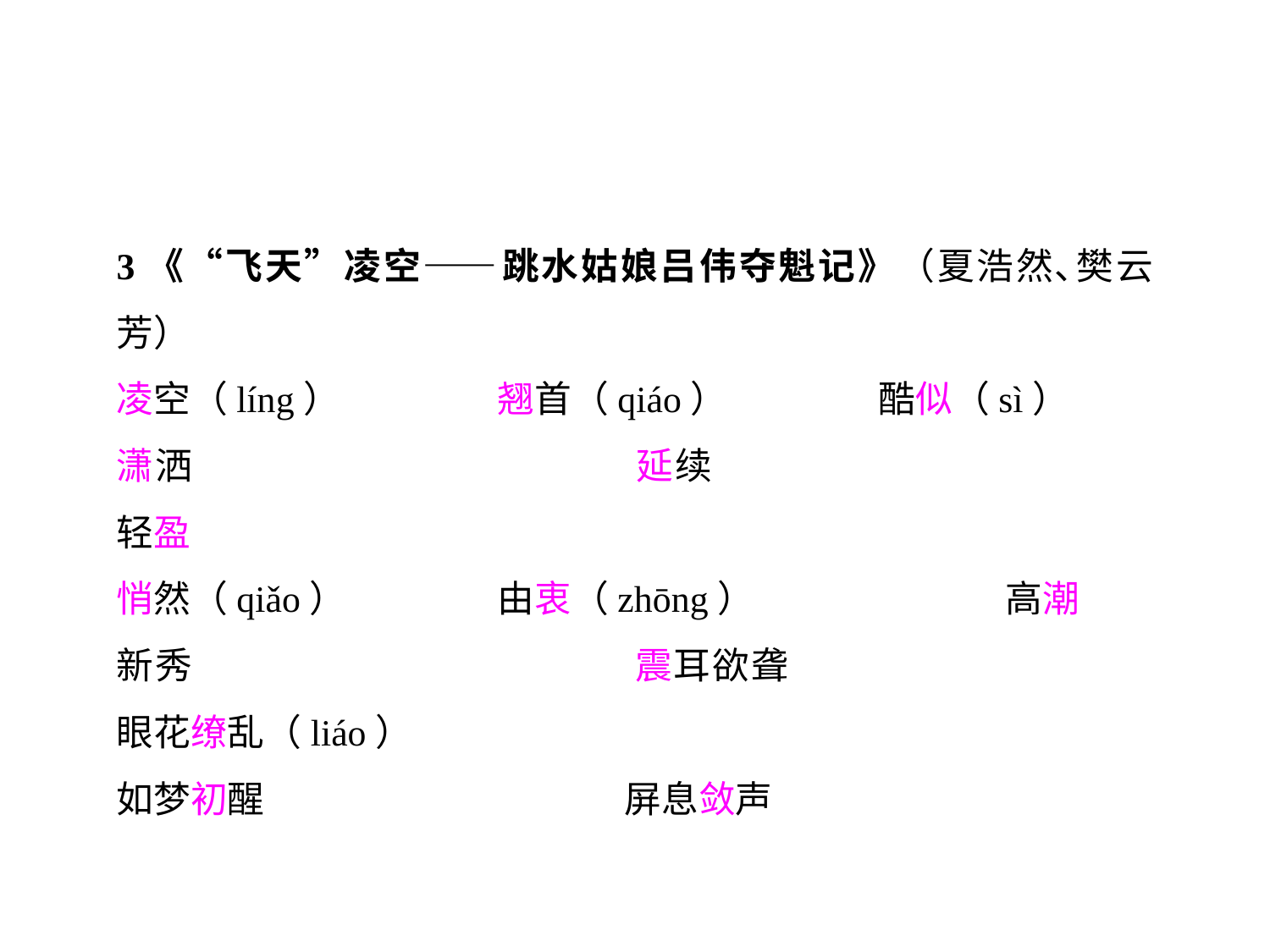

3《“飞天”凌空——跳水姑娘吕伟夺魁记》（夏浩然､樊云芳）
凌空（líng）		翘首（qiáo）		酷似（sì）
潇洒				延续				轻盈
悄然（qiǎo）		由衷（zhōng）		高潮
新秀				震耳欲聋			眼花缭乱（liáo）
如梦初醒			屏息敛声